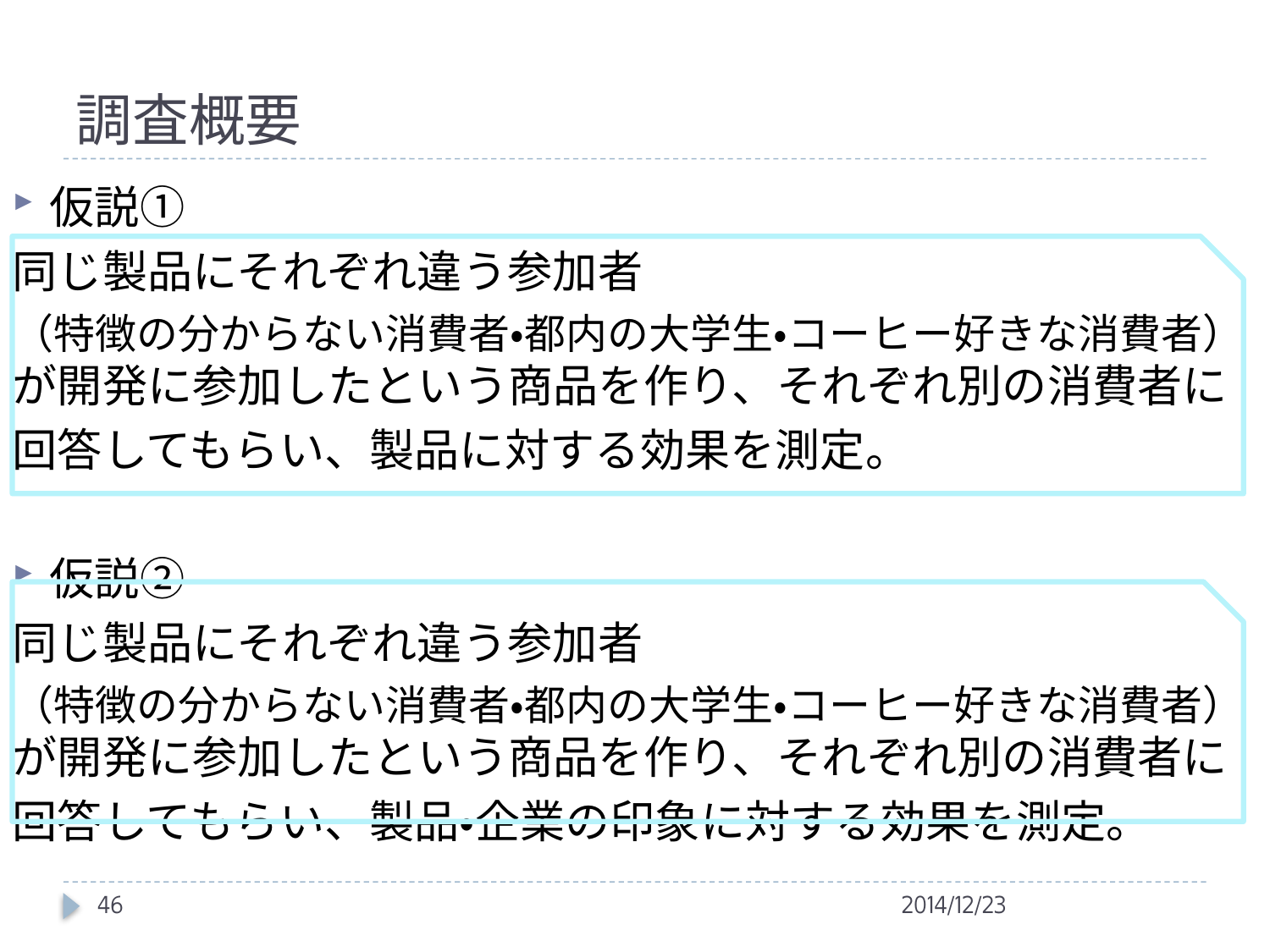

# 調査概要
仮説①
同じ製品にそれぞれ違う参加者
（特徴の分からない消費者・都内の大学生・コーヒー好きな消費者）が開発に参加したという商品を作り、それぞれ別の消費者に
回答してもらい、製品に対する効果を測定。

仮説②
同じ製品にそれぞれ違う参加者
（特徴の分からない消費者・都内の大学生・コーヒー好きな消費者）が開発に参加したという商品を作り、それぞれ別の消費者に
回答してもらい、製品・企業の印象に対する効果を測定。

46
2014/12/23